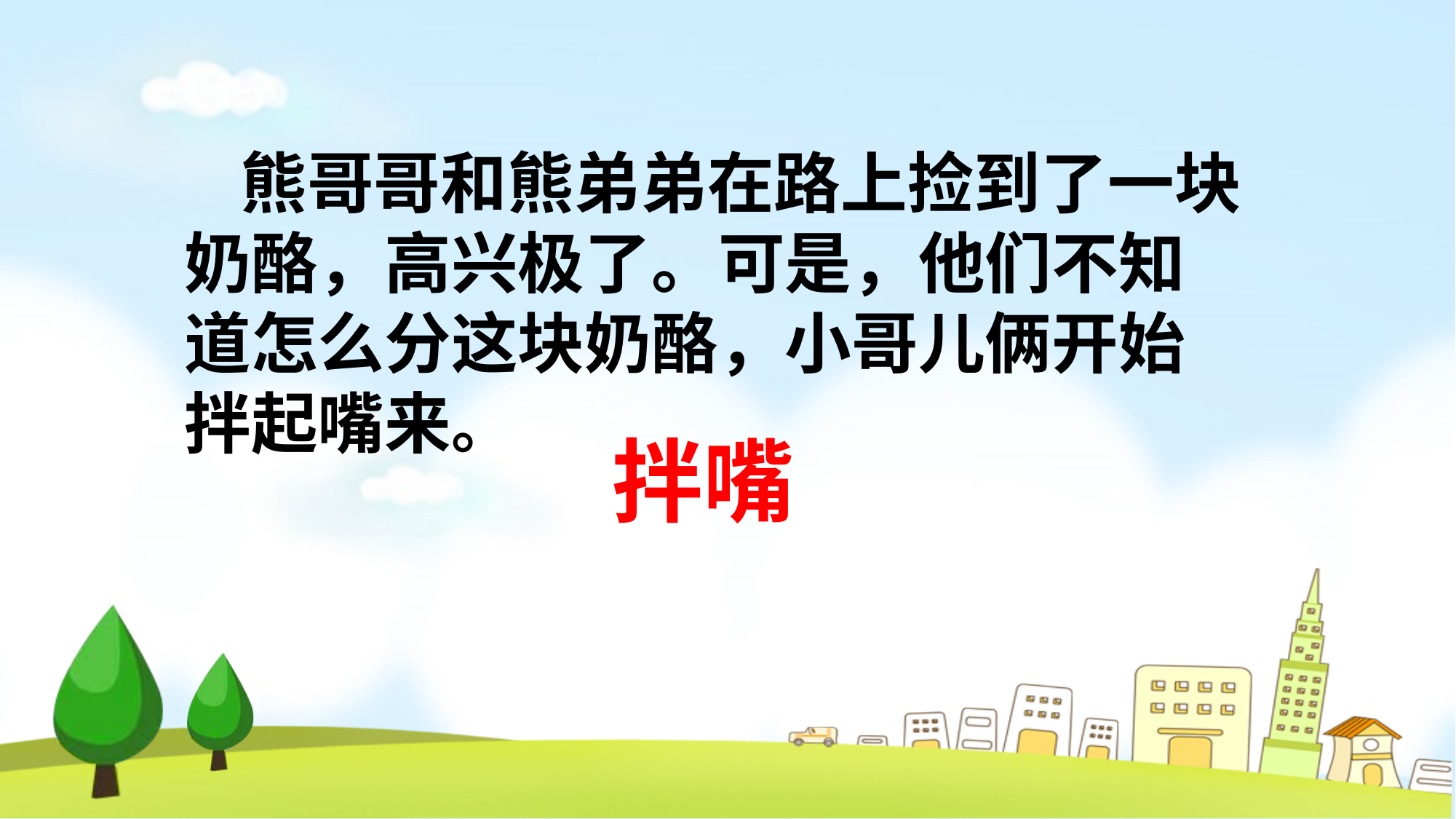

熊哥哥和熊弟弟在路上捡到了一块奶酪，高兴极了。可是，他们不知道怎么分这块奶酪，小哥儿俩开始拌起嘴来。
拌嘴